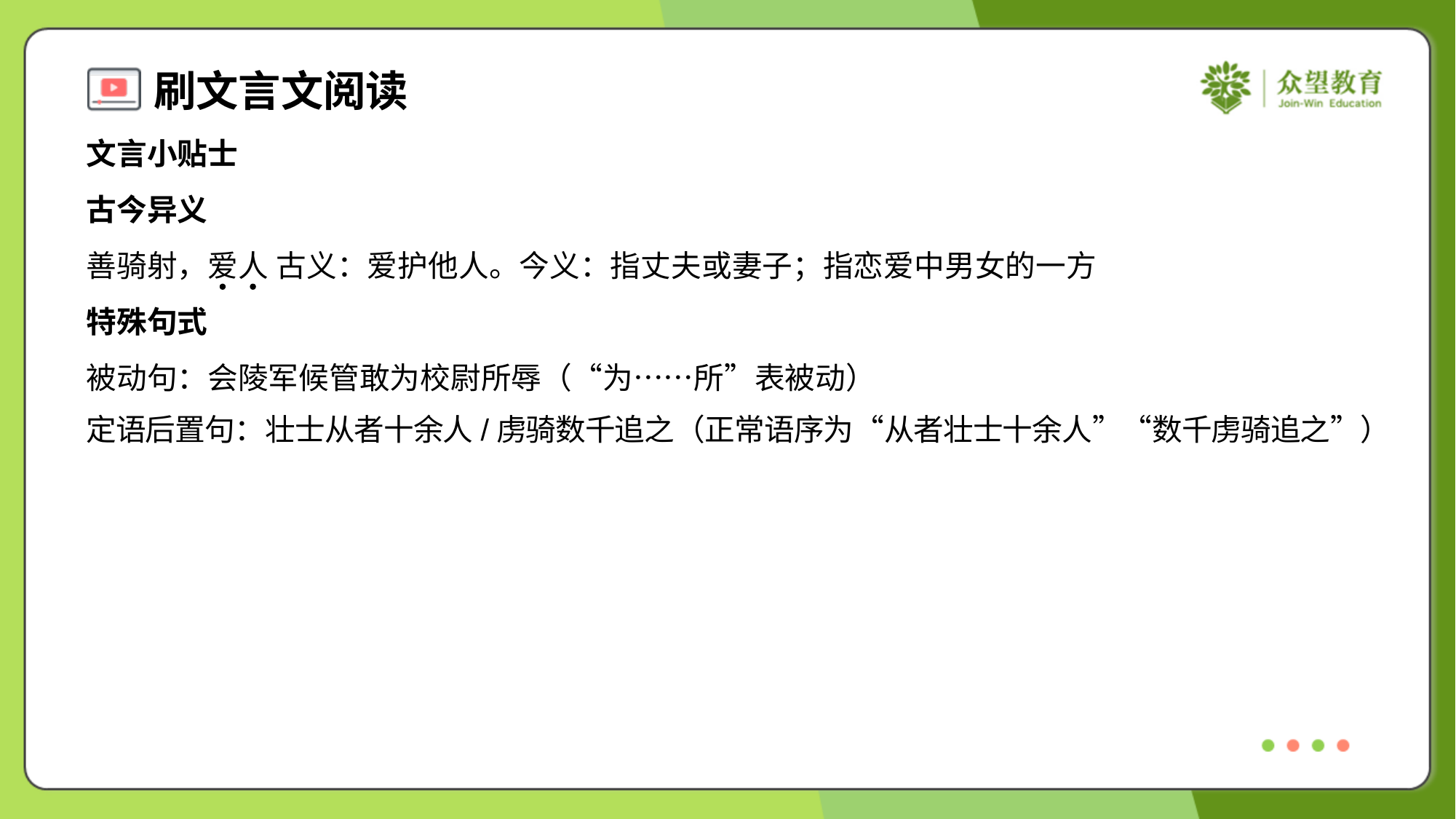

文言小贴士
古今异义
善骑射，爱人 古义：爱护他人。今义：指丈夫或妻子；指恋爱中男女的一方
特殊句式
被动句：会陵军候管敢为校尉所辱（“为……所”表被动）
定语后置句：壮士从者十余人/虏骑数千追之（正常语序为“从者壮士十余人”“数千虏骑追之”）